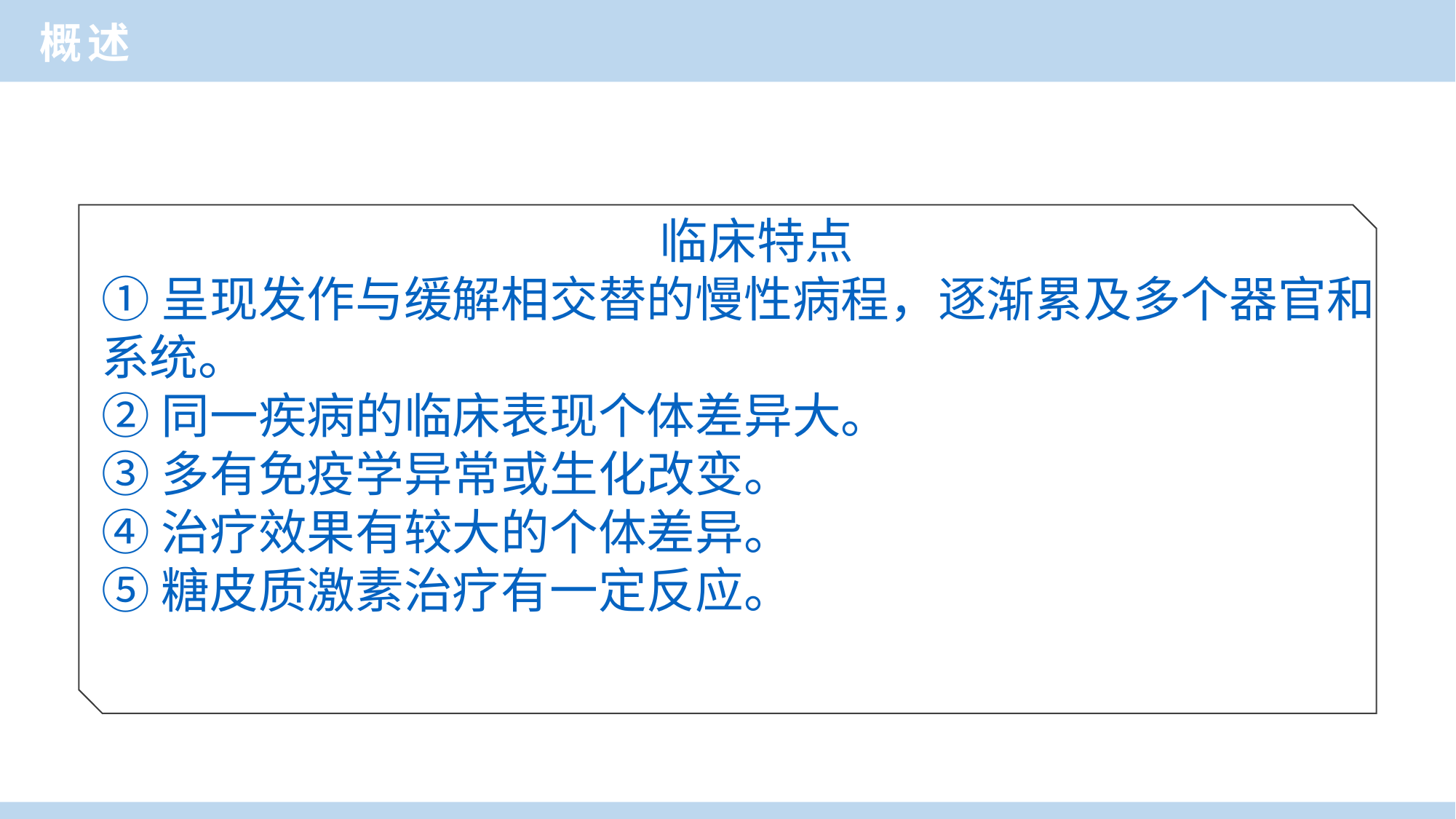

概述

临床特点
①呈现发作与缓解相交替的慢性病程，逐渐累及多个器官和系统。
②同一疾病的临床表现个体差异大。
③多有免疫学异常或生化改变。
④治疗效果有较大的个体差异。
⑤糖皮质激素治疗有一定反应。